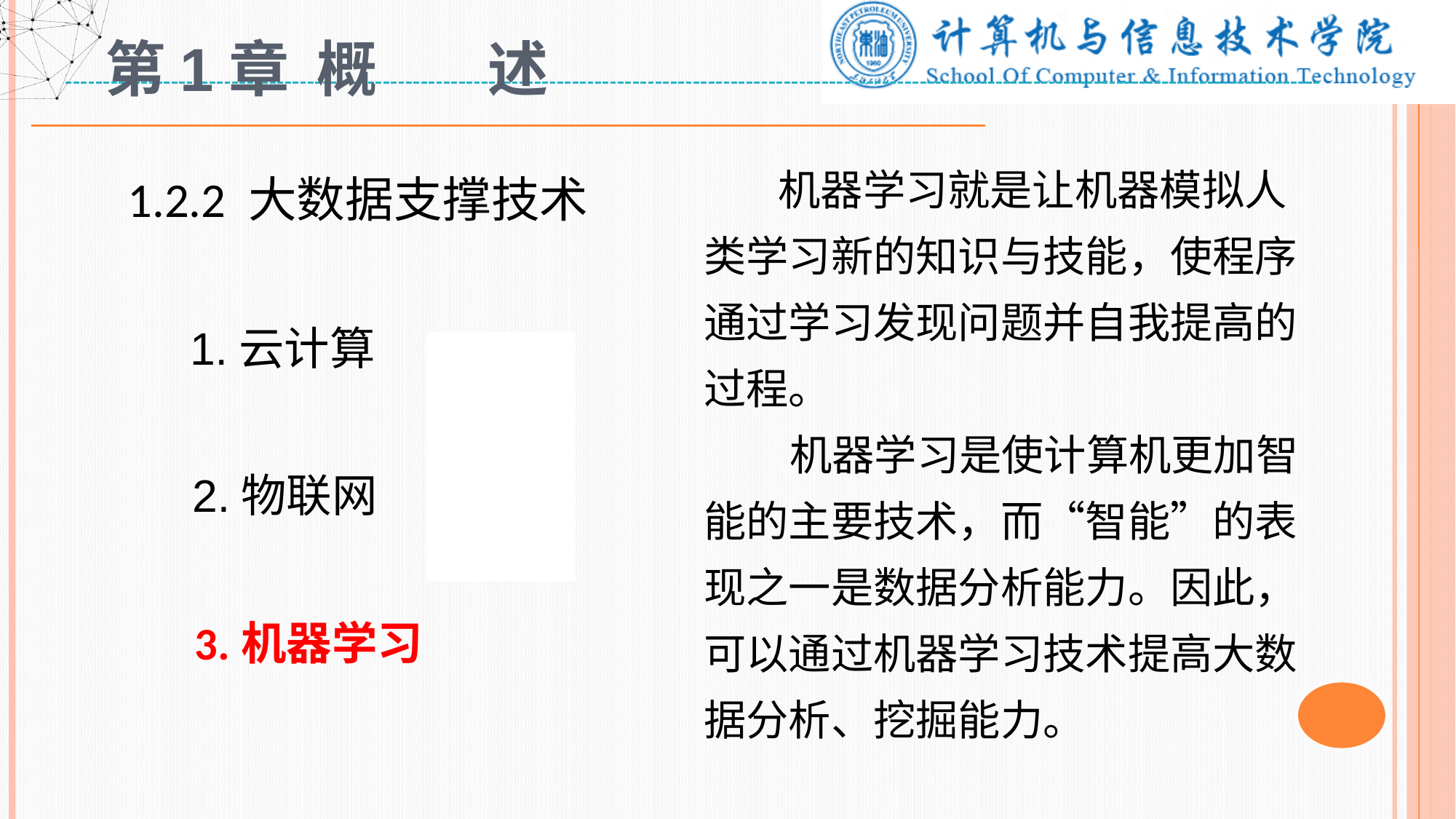

# 第1章  概        述
 1.2.2 大数据支撑技术
       1.云计算
       2.物联网
      3.机器学习
        机器学习就是让机器模拟人类学习新的知识与技能，使程序通过学习发现问题并自我提高的过程。
        机器学习是使计算机更加智能的主要技术，而“智能”的表现之一是数据分析能力。因此，可以通过机器学习技术提高大数据分析、挖掘能力。